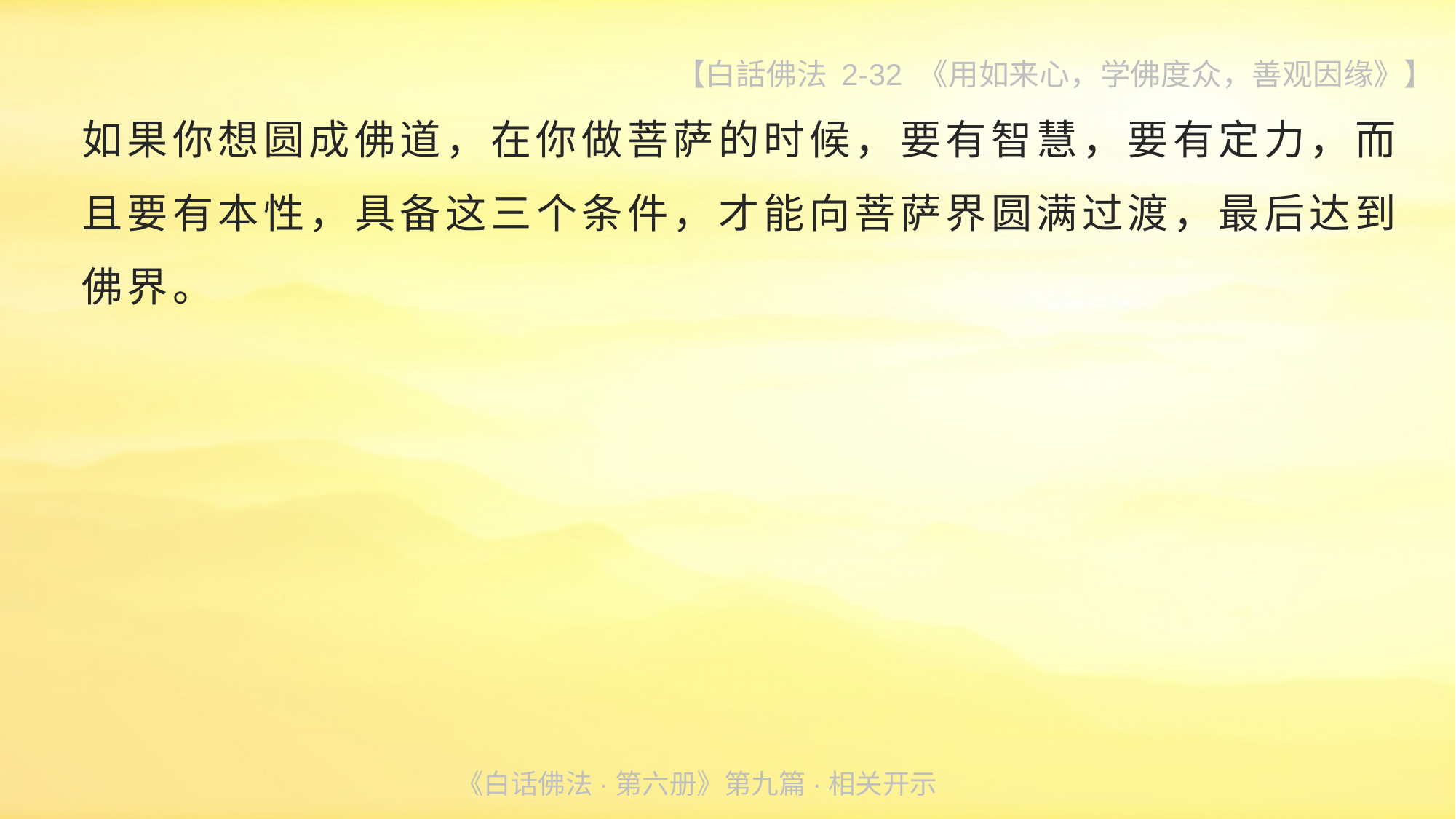

【白話佛法 2-32 《用如来心，学佛度众，善观因缘》】
如果你想圆成佛道，在你做菩萨的时候，要有智慧，要有定力，而且要有本性，具备这三个条件，才能向菩萨界圆满过渡，最后达到佛界。

《白话佛法·第六册》第九篇·相关开示